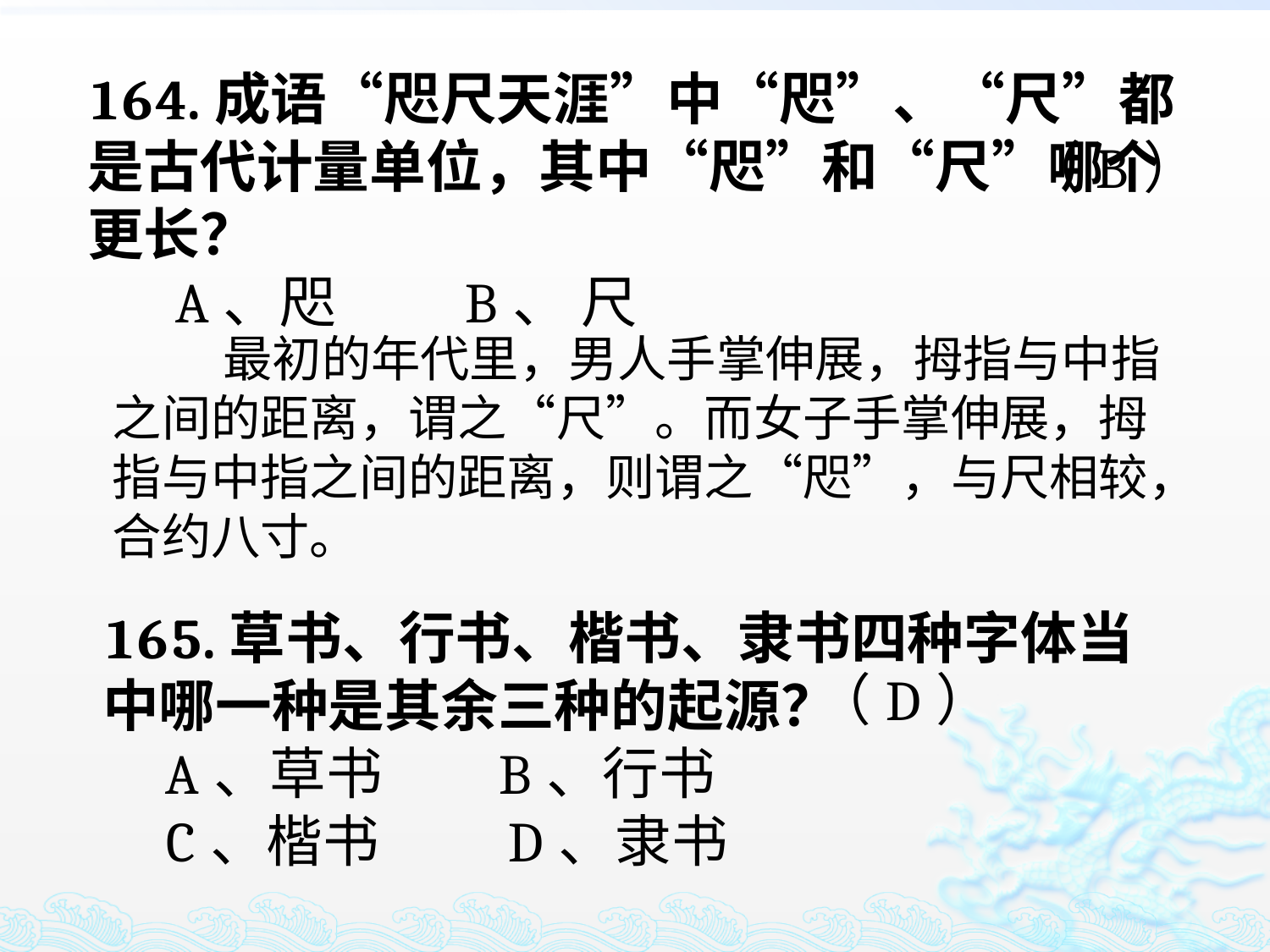

164.成语“咫尺天涯”中“咫”、“尺”都是古代计量单位，其中“咫”和“尺”哪个更长？
       A、咫         B、 尺
（B）
         最初的年代里，男人手掌伸展，拇指与中指之间的距离，谓之“尺”。而女子手掌伸展，拇指与中指之间的距离，则谓之“咫”，与尺相较，合约八寸。
165.草书、行书、楷书、隶书四种字体当中哪一种是其余三种的起源？
     A、草书        B、行书
     C、楷书         D、隶书
（D）